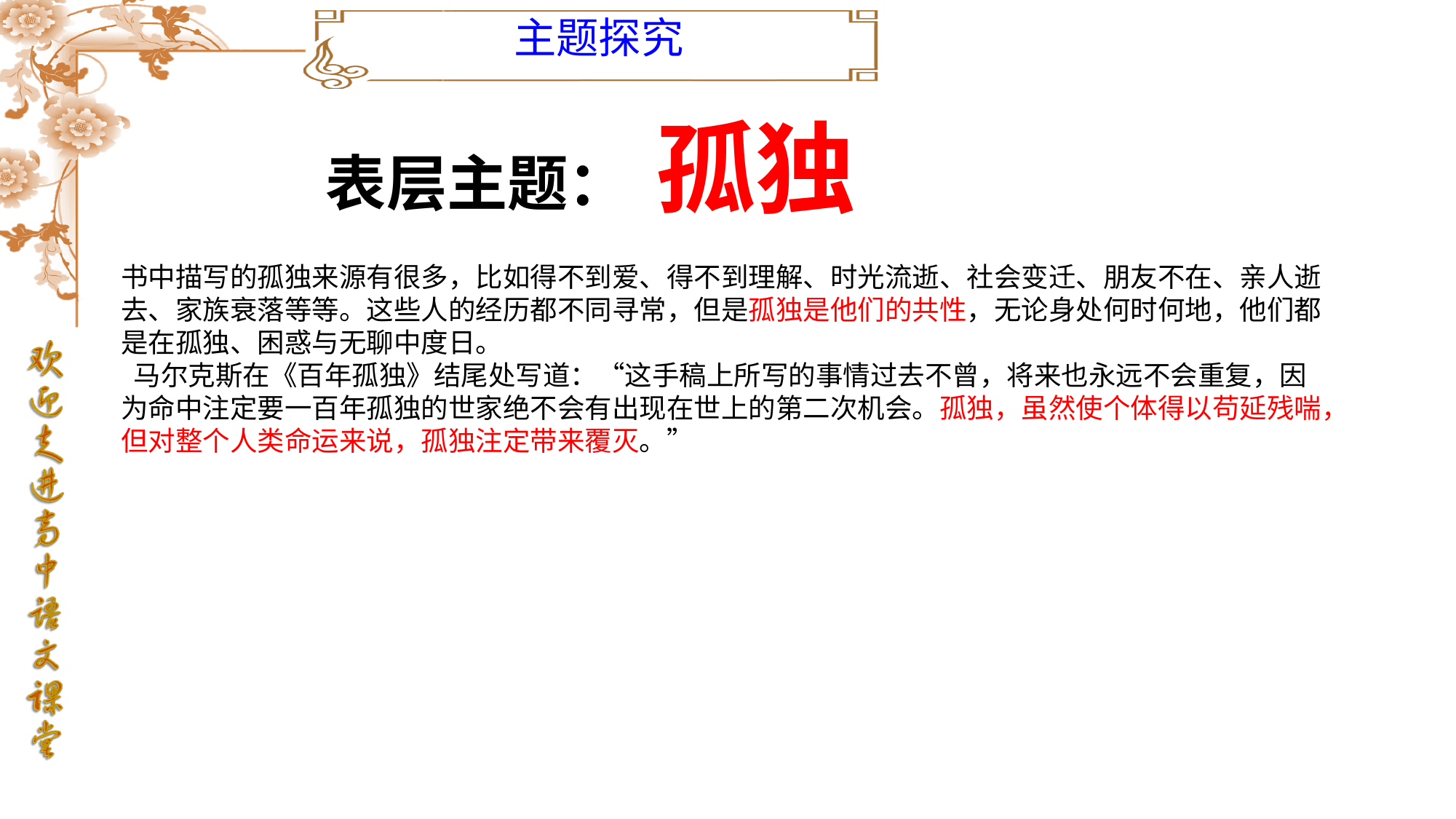

主题探究
表层主题：  孤独
书中描写的孤独来源有很多，比如得不到爱、得不到理解、时光流逝、社会变迁、朋友不在、亲人逝去、家族衰落等等。这些人的经历都不同寻常，但是孤独是他们的共性，无论身处何时何地，他们都是在孤独、困惑与无聊中度日。
 马尔克斯在《百年孤独》结尾处写道：“这手稿上所写的事情过去不曾，将来也永远不会重复，因为命中注定要一百年孤独的世家绝不会有出现在世上的第二次机会。孤独，虽然使个体得以苟延残喘，但对整个人类命运来说，孤独注定带来覆灭。”